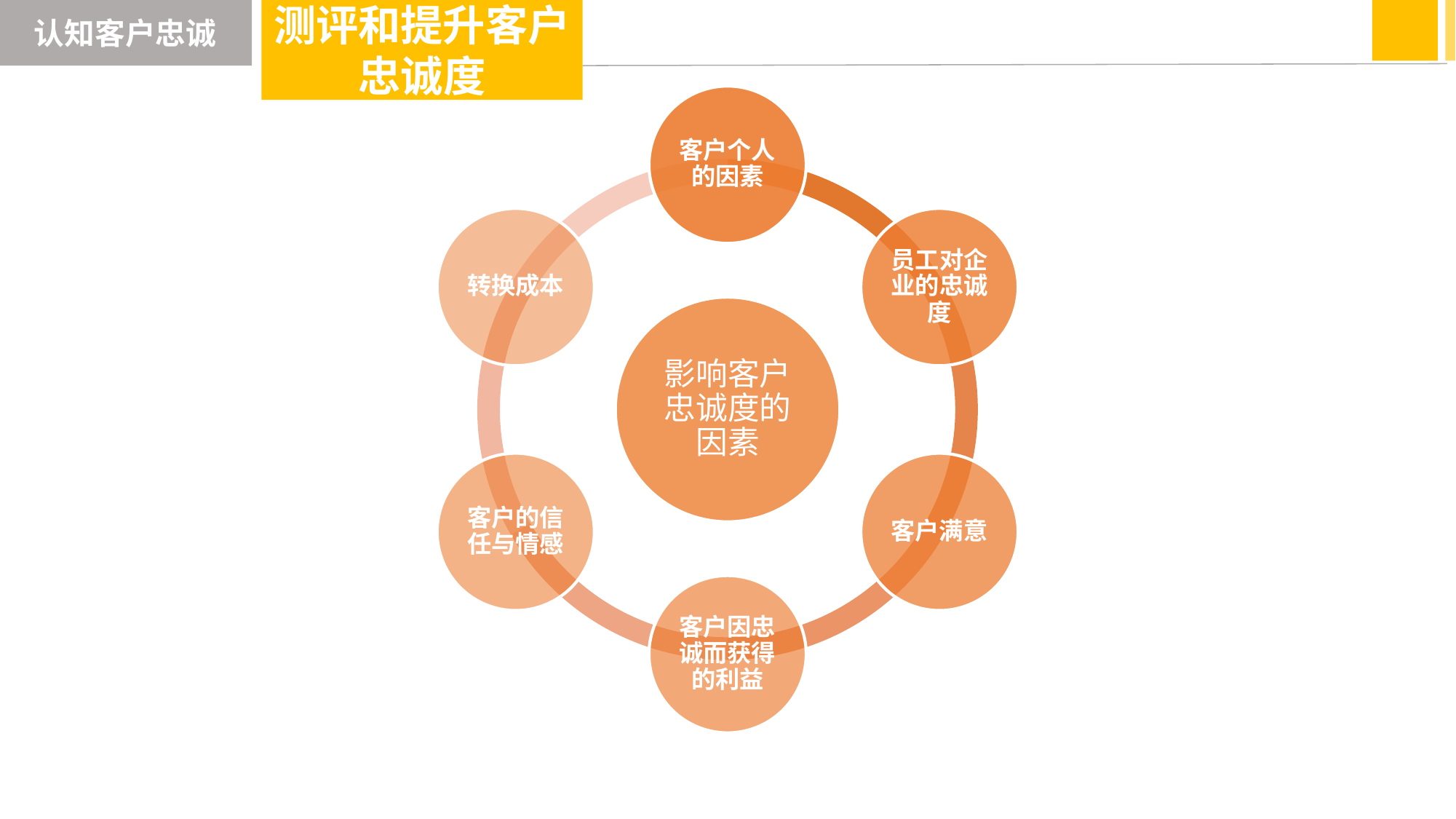

认知客户忠诚
测评和提升客户忠诚度

影响客户忠诚度的因素
客户个人的因素
员工对企业的忠诚度
客户满意
客户因忠诚而获得的利益
客户的信任与情感
转换成本